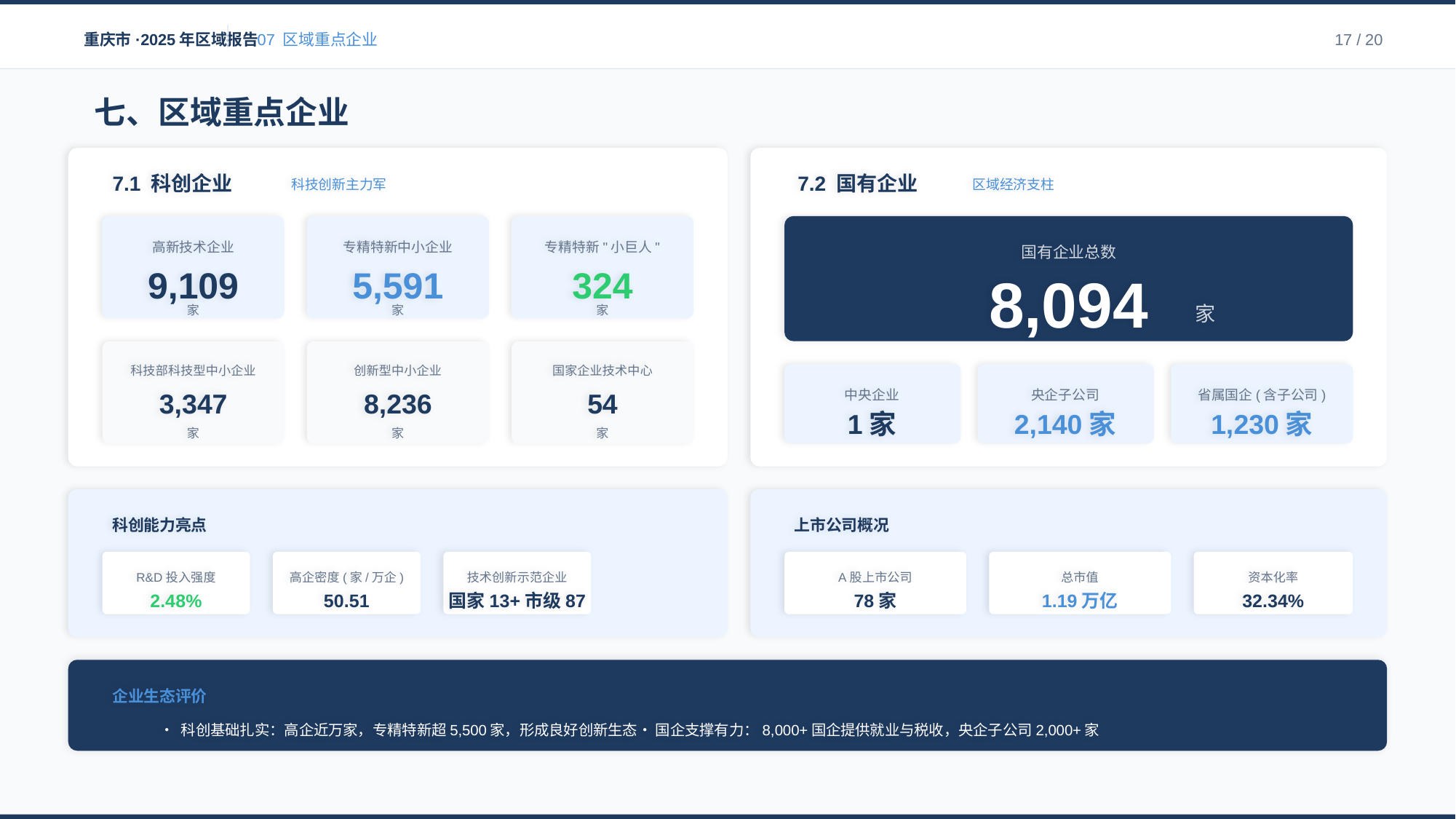

重庆市·2025年区域报告
07 区域重点企业
17 / 20

七、区域重点企业

7.1 科创企业
科技创新主力军

高新技术企业
9,109
家

专精特新中小企业
5,591
家

专精特新"小巨人"
324
家

科技部科技型中小企业
3,347
家

创新型中小企业
8,236
家

国家企业技术中心
54
家

7.2 国有企业
区域经济支柱

国有企业总数
8,094
家

中央企业
1家

央企子公司
2,140家

省属国企(含子公司)
1,230家

科创能力亮点

R&D投入强度
高企密度(家/万企)
技术创新示范企业
2.48%
50.51
国家13+市级87

上市公司概况

A股上市公司
总市值
资本化率
78家
1.19万亿
32.34%

企业生态评价
• 科创基础扎实：高企近万家，专精特新超5,500家，形成良好创新生态• 国企支撑有力：8,000+国企提供就业与税收，央企子公司2,000+家